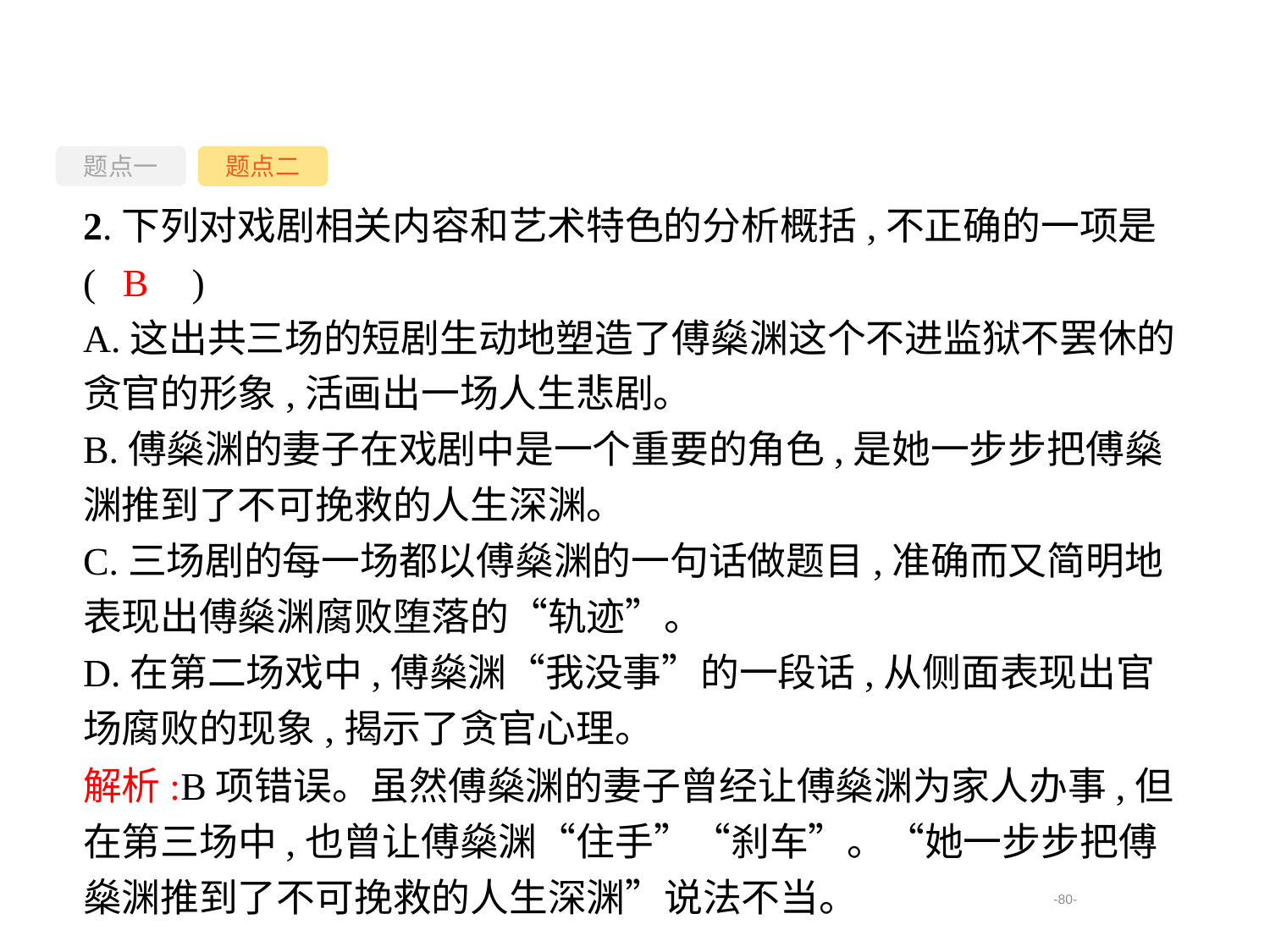

题点一
题点二
2.下列对戏剧相关内容和艺术特色的分析概括,不正确的一项是(　　)
A.这出共三场的短剧生动地塑造了傅燊渊这个不进监狱不罢休的贪官的形象,活画出一场人生悲剧。
B.傅燊渊的妻子在戏剧中是一个重要的角色,是她一步步把傅燊渊推到了不可挽救的人生深渊。
C.三场剧的每一场都以傅燊渊的一句话做题目,准确而又简明地表现出傅燊渊腐败堕落的“轨迹”。
D.在第二场戏中,傅燊渊“我没事”的一段话,从侧面表现出官场腐败的现象,揭示了贪官心理。
B
解析:B项错误。虽然傅燊渊的妻子曾经让傅燊渊为家人办事,但在第三场中,也曾让傅燊渊“住手”“刹车”。“她一步步把傅燊渊推到了不可挽救的人生深渊”说法不当。
-80-